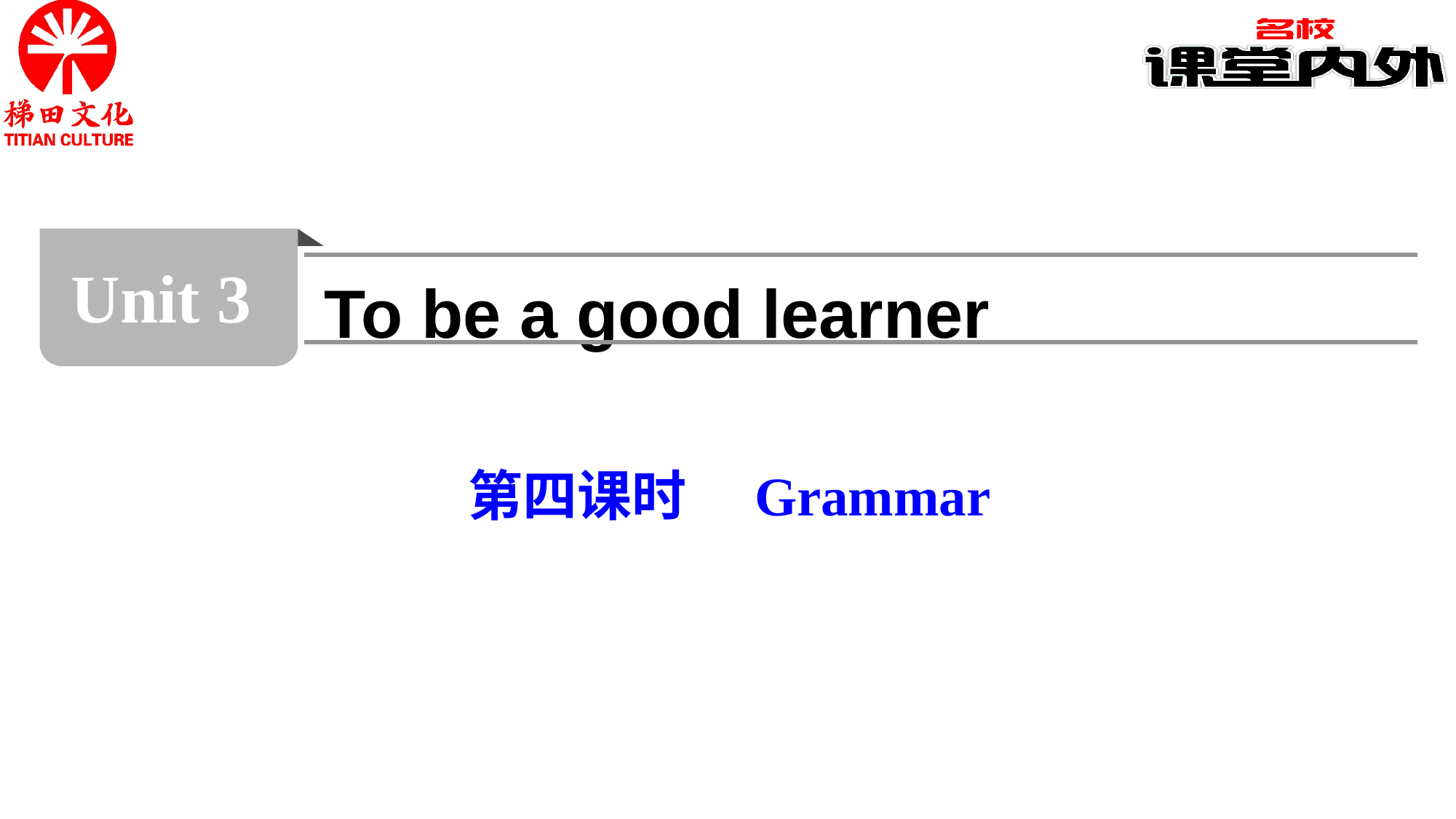

Unit 3
To be a good learner
第四课时　Grammar